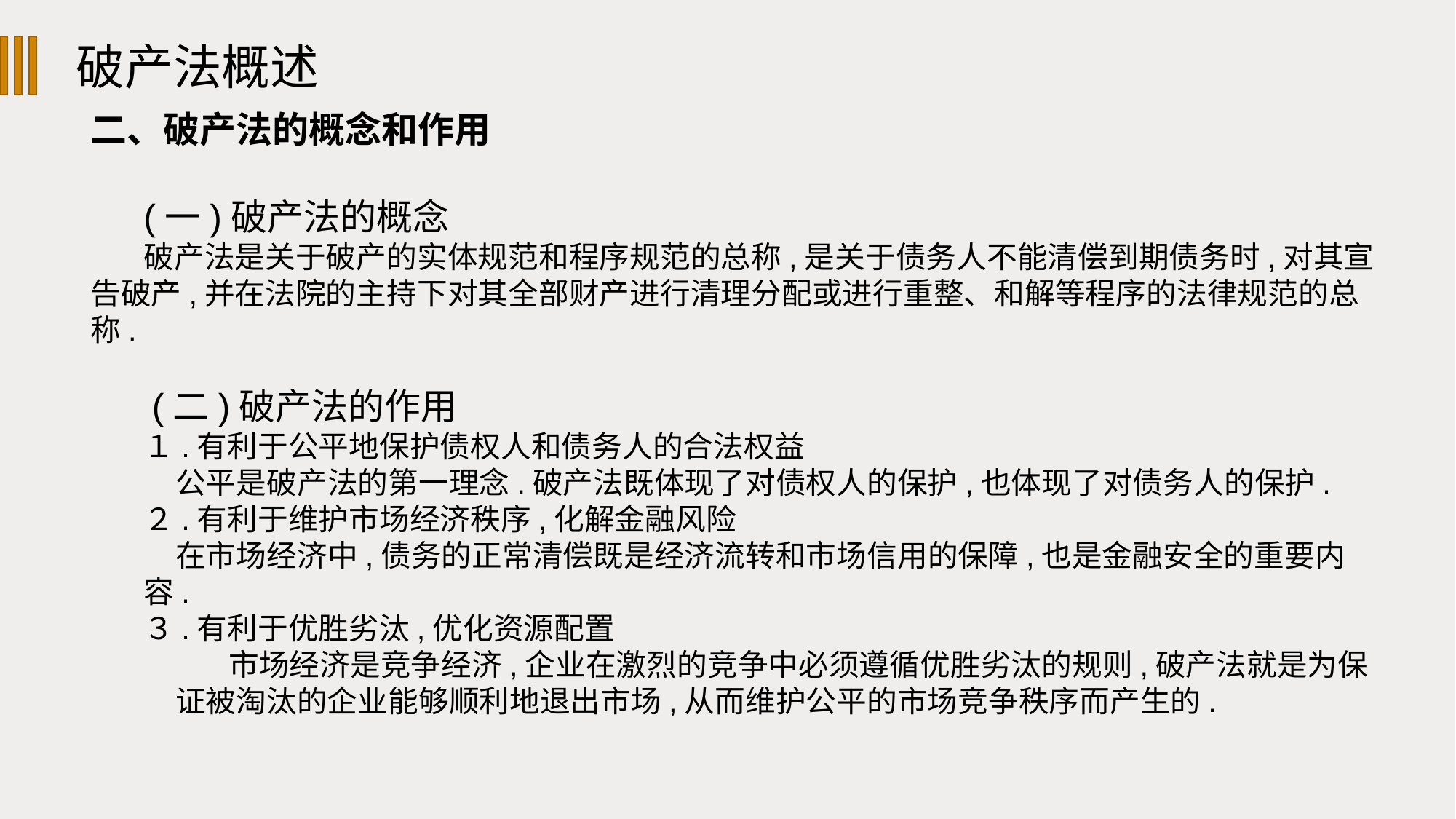

破产法概述

二、破产法的概念和作用

(一)破产法的概念
破产法是关于破产的实体规范和程序规范的总称,是关于债务人不能清偿到期债务时,对其宣告破产,并在法院的主持下对其全部财产进行清理分配或进行重整、和解等程序的法律规范的总称.

 (二)破产法的作用
１.有利于公平地保护债权人和债务人的合法权益
公平是破产法的第一理念.破产法既体现了对债权人的保护,也体现了对债务人的保护.
２.有利于维护市场经济秩序,化解金融风险
在市场经济中,债务的正常清偿既是经济流转和市场信用的保障,也是金融安全的重要内容.
３.有利于优胜劣汰,优化资源配置
市场经济是竞争经济,企业在激烈的竞争中必须遵循优胜劣汰的规则,破产法就是为保证被淘汰的企业能够顺利地退出市场,从而维护公平的市场竞争秩序而产生的.